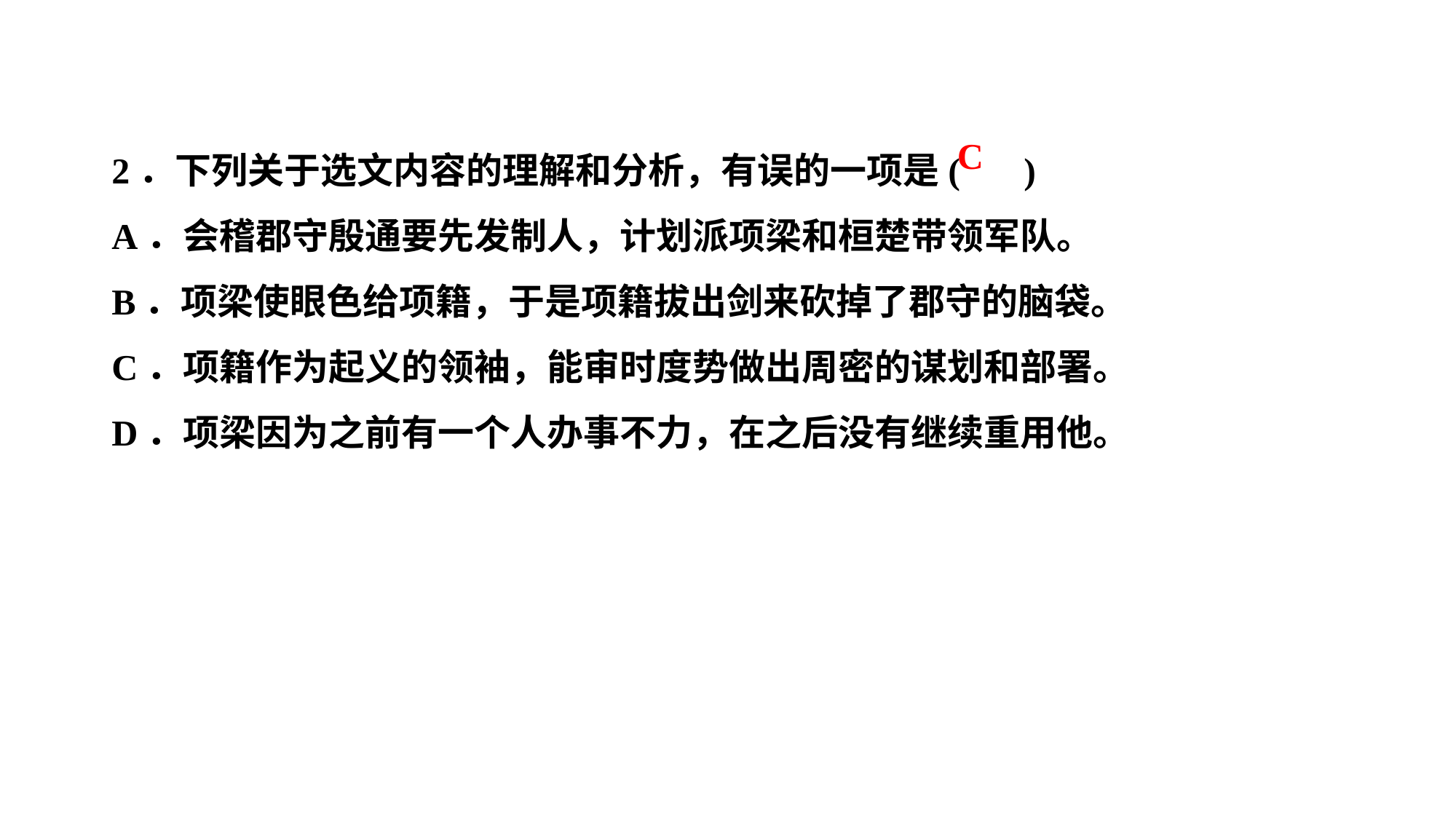

2．下列关于选文内容的理解和分析，有误的一项是(       )
A．会稽郡守殷通要先发制人，计划派项梁和桓楚带领军队。
B．项梁使眼色给项籍，于是项籍拔出剑来砍掉了郡守的脑袋。
C．项籍作为起义的领袖，能审时度势做出周密的谋划和部署。
D．项梁因为之前有一个人办事不力，在之后没有继续重用他。
C